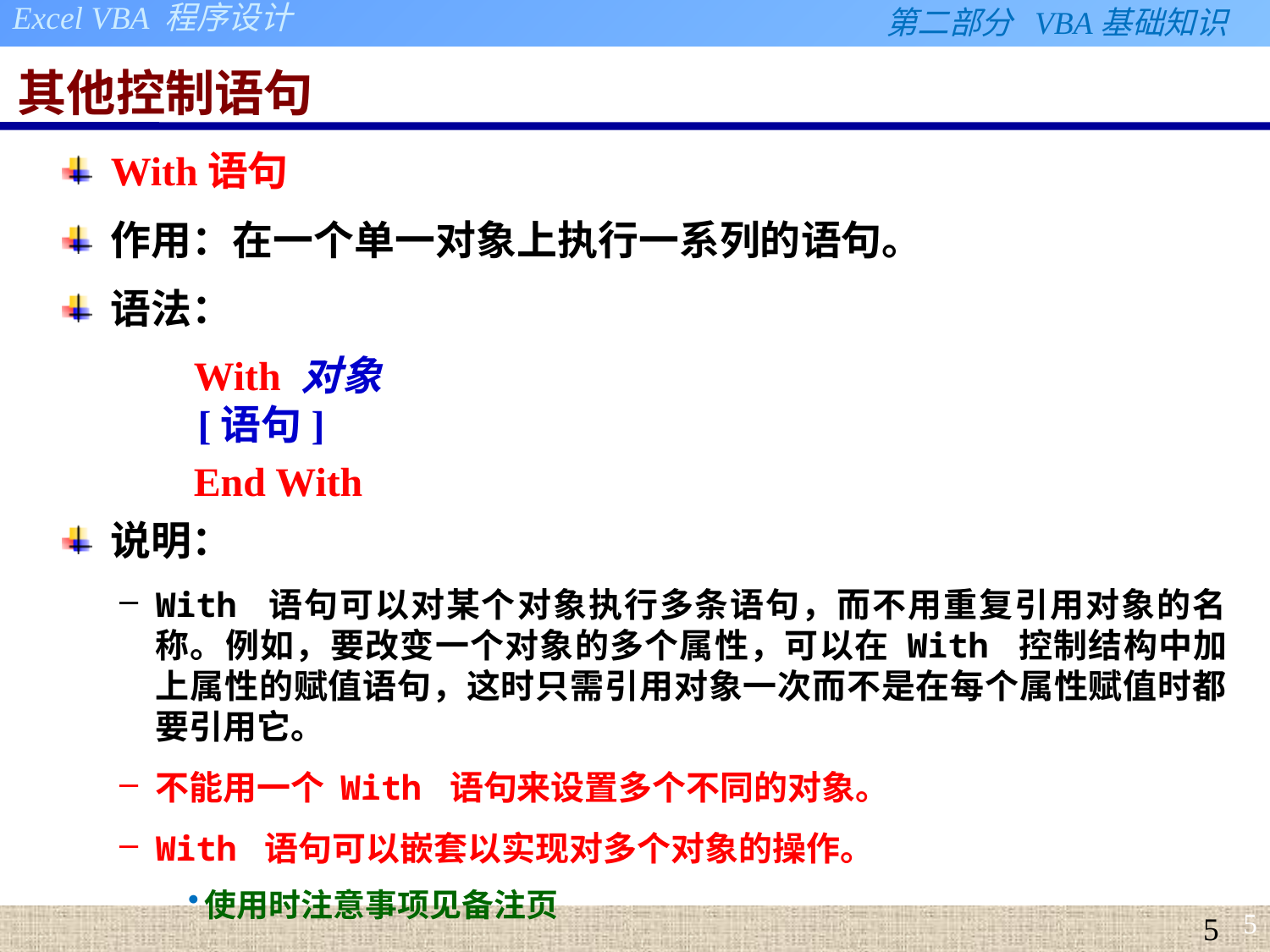

# 其他控制语句
With语句
作用：在一个单一对象上执行一系列的语句。
语法：
With 对象
	[语句]
End With
说明：
With 语句可以对某个对象执行多条语句，而不用重复引用对象的名称。例如，要改变一个对象的多个属性，可以在 With 控制结构中加上属性的赋值语句，这时只需引用对象一次而不是在每个属性赋值时都要引用它。
不能用一个 With 语句来设置多个不同的对象。
With 语句可以嵌套以实现对多个对象的操作。
使用时注意事项见备注页
5